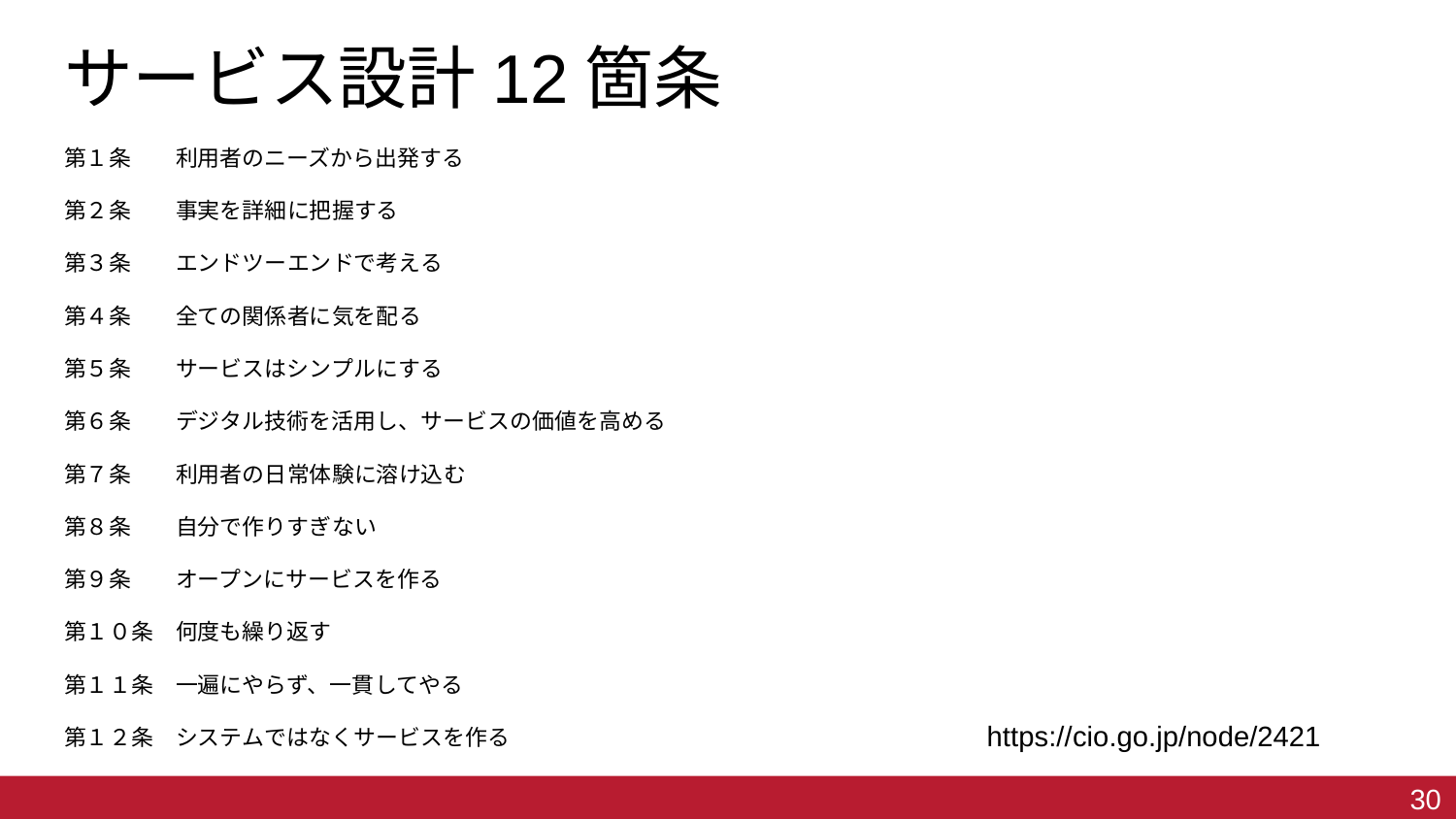

# サービス設計12箇条
第１条  利用者のニーズから出発する
第２条  事実を詳細に把握する
第３条  エンドツーエンドで考える
第４条  全ての関係者に気を配る
第５条  サービスはシンプルにする
第６条  デジタル技術を活用し、サービスの価値を高める
第７条  利用者の日常体験に溶け込む
第８条  自分で作りすぎない
第９条  オープンにサービスを作る
第１０条 何度も繰り返す
第１１条 一遍にやらず、一貫してやる
第１２条 システムではなくサービスを作る
https://cio.go.jp/node/2421
30